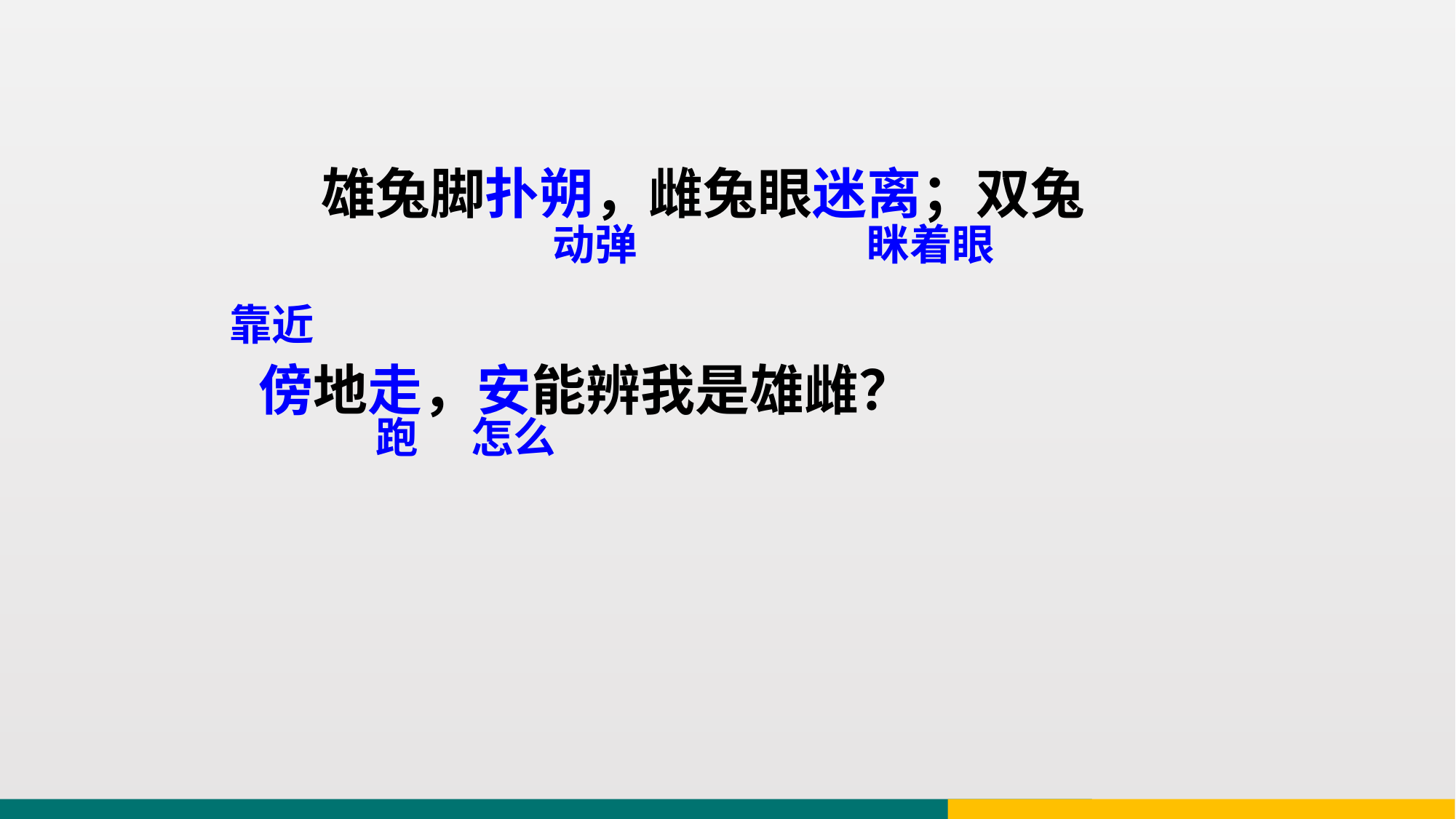

雄兔脚扑朔，雌兔眼迷离；双兔

傍地走，安能辨我是雄雌？
动弹
眯着眼
靠近
跑
怎么